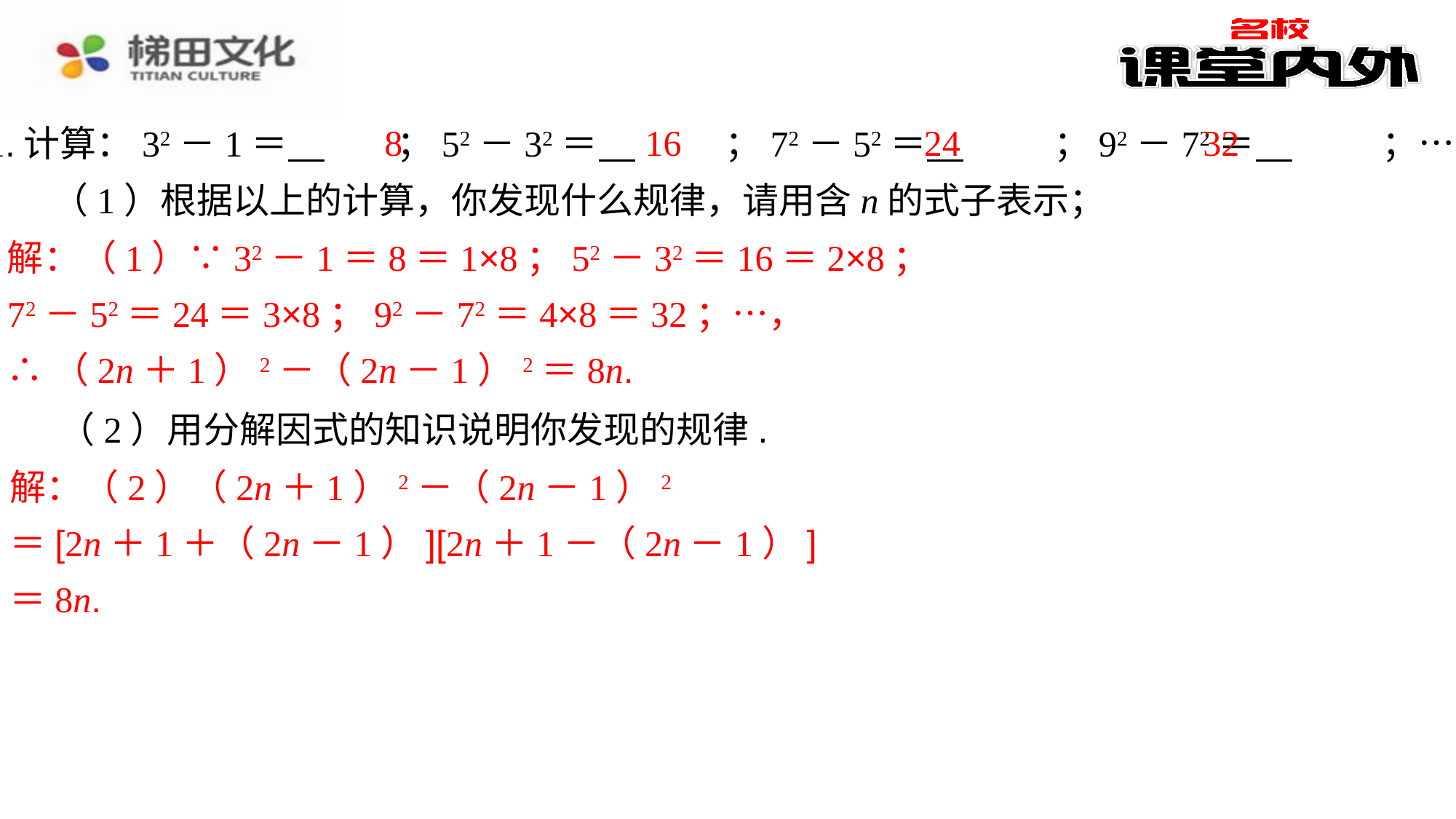

8
16
24
32
11.计算：32－1＝ 　8　⁠；52－32＝ 　16　⁠；72－52＝ 　24　⁠；92－72＝ 　32　⁠；….
（1）根据以上的计算，你发现什么规律，请用含n的式子表示；
解：（1）∵32－1＝8＝1×8；52－32＝16＝2×8；
72－52＝24＝3×8；92－72＝4×8＝32；…，
∴（2n＋1）2－（2n－1）2＝8n.
（2）用分解因式的知识说明你发现的规律.
解：（2）（2n＋1）2－（2n－1）2
＝[2n＋1＋（2n－1）][2n＋1－（2n－1）]
＝8n.